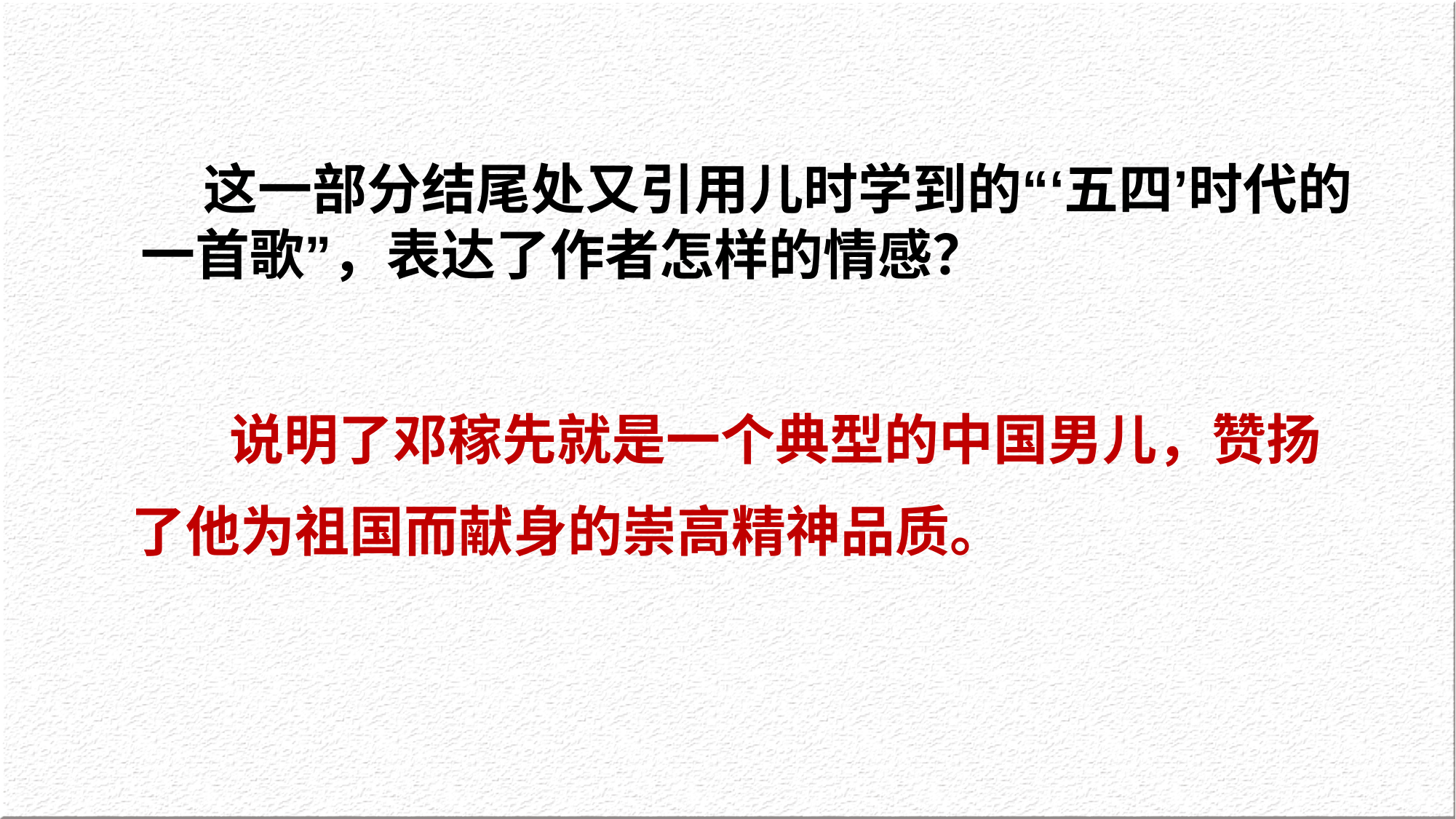

这一部分结尾处又引用儿时学到的“‘五四’时代的一首歌”，表达了作者怎样的情感？
       说明了邓稼先就是一个典型的中国男儿，赞扬了他为祖国而献身的崇高精神品质。